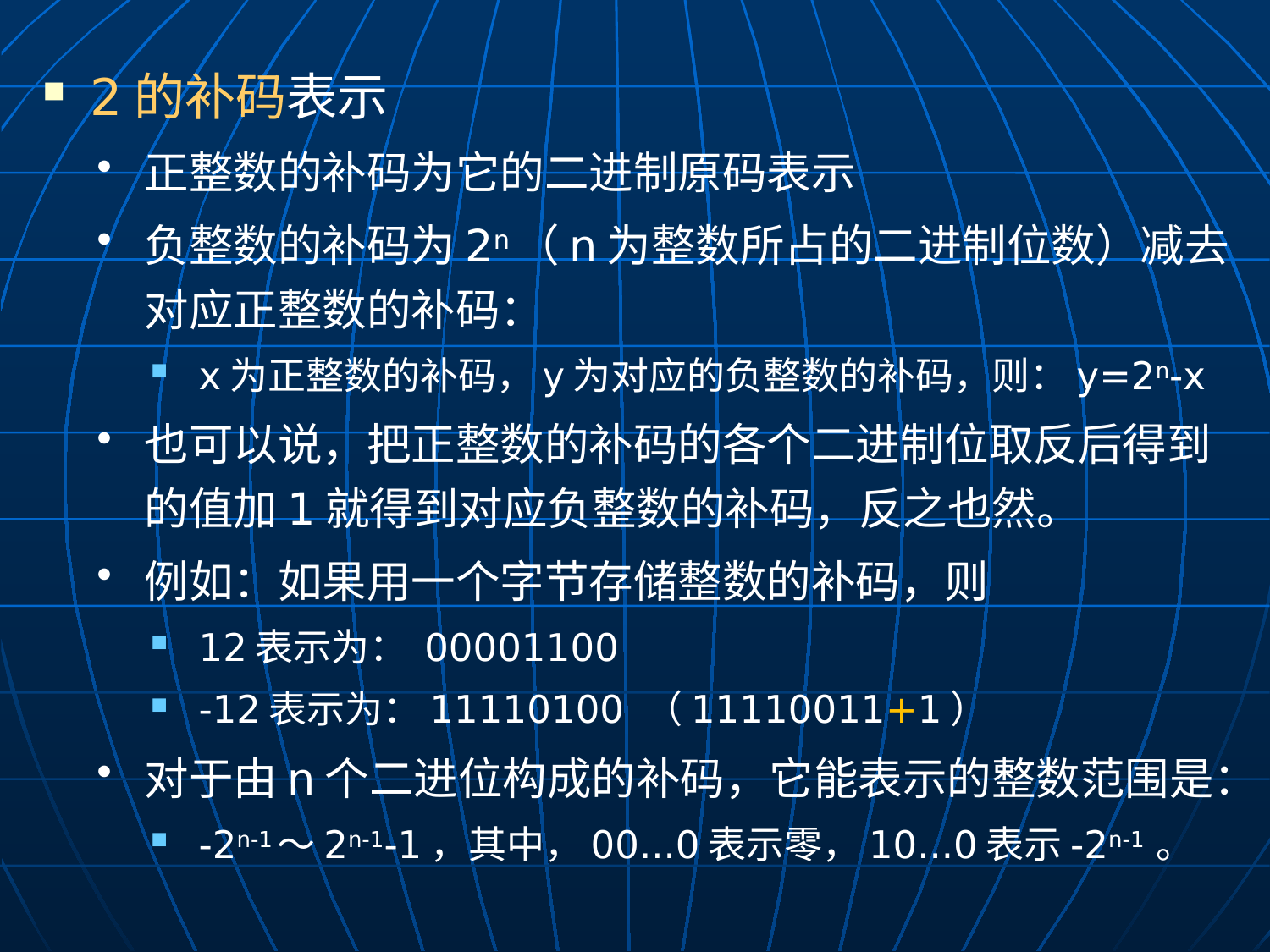

2的补码表示
正整数的补码为它的二进制原码表示
负整数的补码为2n（n为整数所占的二进制位数）减去对应正整数的补码：
x为正整数的补码，y为对应的负整数的补码，则：y=2n-x
也可以说，把正整数的补码的各个二进制位取反后得到的值加1就得到对应负整数的补码，反之也然。
例如：如果用一个字节存储整数的补码，则
12表示为： 00001100
-12表示为：11110100 （11110011+1）
对于由n个二进位构成的补码，它能表示的整数范围是：
-2n-1～2n-1-1，其中，00...0表示零，10...0表示-2n-1 。